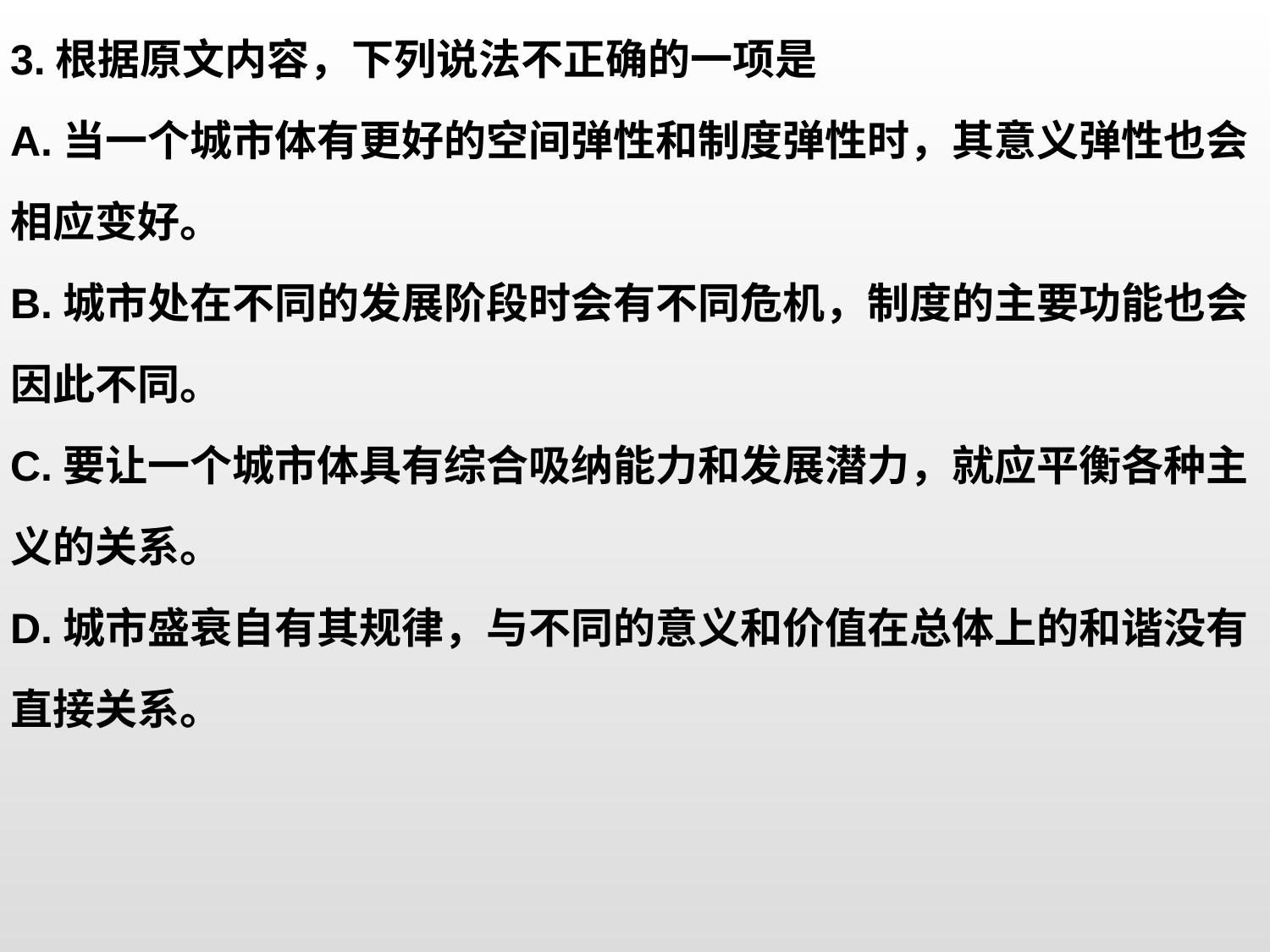

3.根据原文内容，下列说法不正确的一项是
A.当一个城市体有更好的空间弹性和制度弹性时，其意义弹性也会相应变好。
B.城市处在不同的发展阶段时会有不同危机，制度的主要功能也会因此不同。
C.要让一个城市体具有综合吸纳能力和发展潜力，就应平衡各种主义的关系。
D.城市盛衰自有其规律，与不同的意义和价值在总体上的和谐没有直接关系。